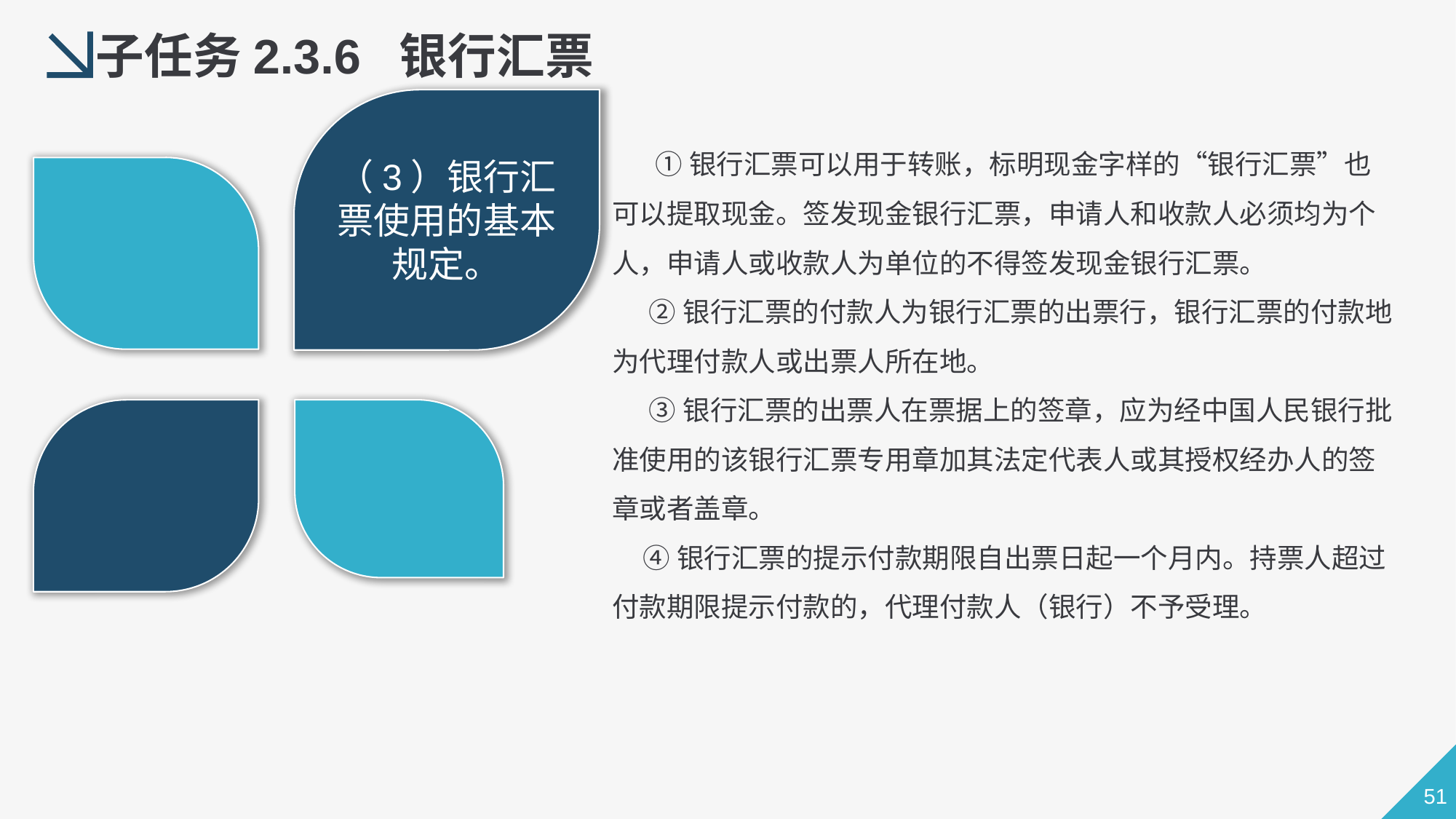

子任务2.3.6  银行汇票

（3）银行汇票使用的基本规定。
       ①银行汇票可以用于转账，标明现金字样的“银行汇票”也可以提取现金。签发现金银行汇票，申请人和收款人必须均为个人，申请人或收款人为单位的不得签发现金银行汇票。
      ②银行汇票的付款人为银行汇票的出票行，银行汇票的付款地为代理付款人或出票人所在地。
      ③银行汇票的出票人在票据上的签章，应为经中国人民银行批准使用的该银行汇票专用章加其法定代表人或其授权经办人的签章或者盖章。
     ④银行汇票的提示付款期限自出票日起一个月内。持票人超过付款期限提示付款的，代理付款人（银行）不予受理。